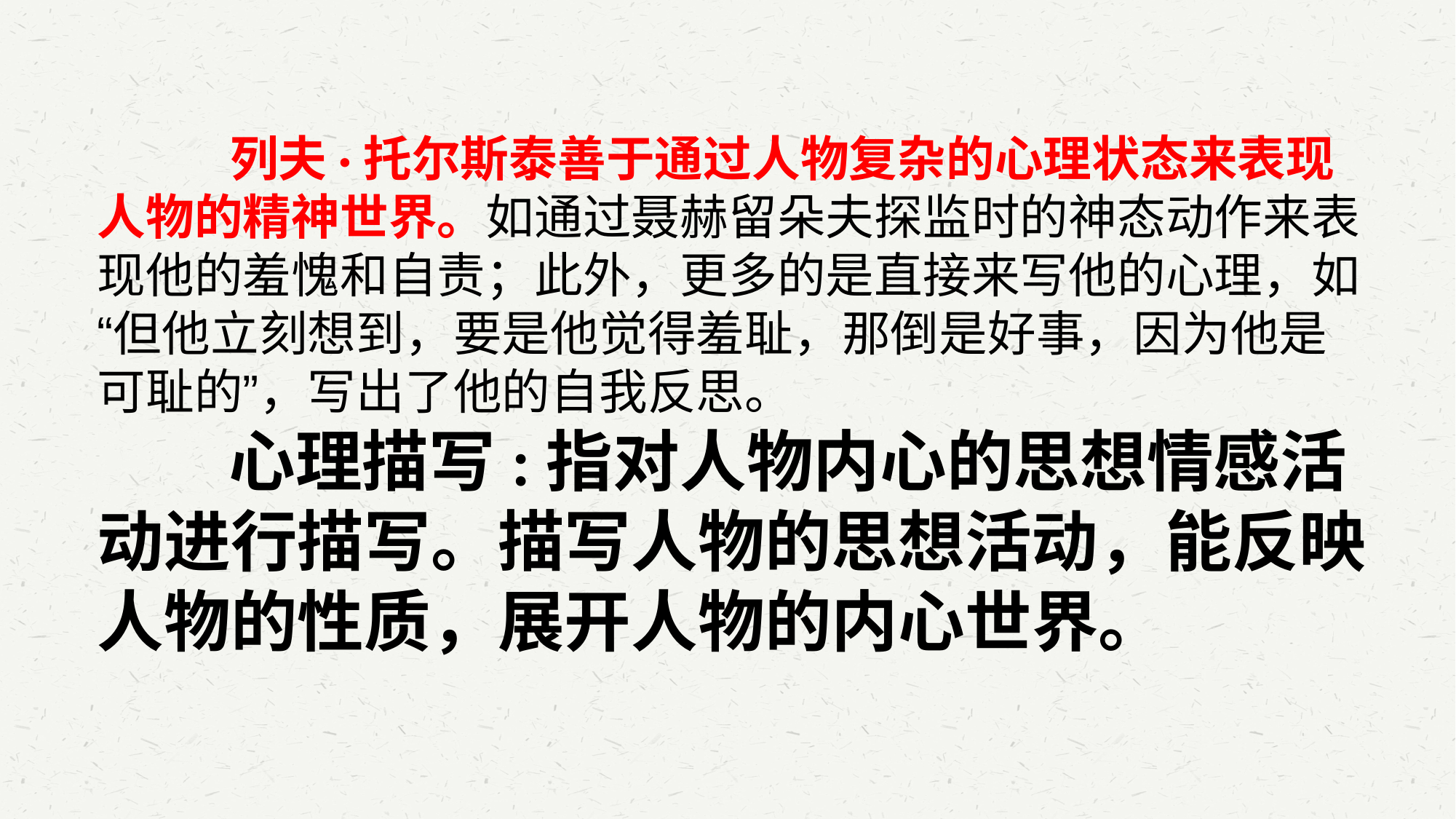

列夫·托尔斯泰善于通过人物复杂的心理状态来表现人物的精神世界。如通过聂赫留朵夫探监时的神态动作来表现他的羞愧和自责；此外，更多的是直接来写他的心理，如“但他立刻想到，要是他觉得羞耻，那倒是好事，因为他是可耻的”，写出了他的自我反思。
           心理描写:指对人物内心的思想情感活动进行描写。描写人物的思想活动，能反映人物的性质，展开人物的内心世界。